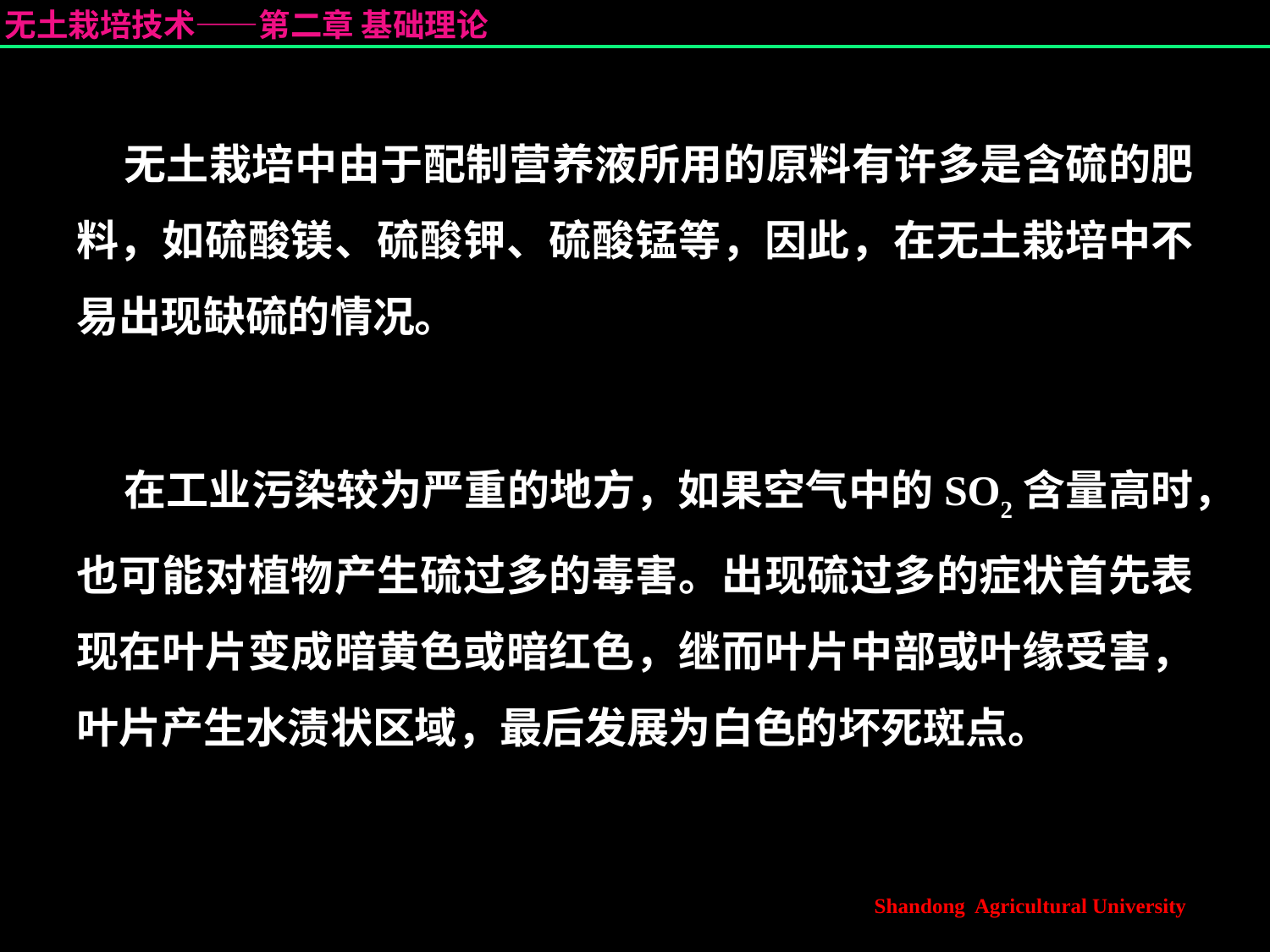

无土栽培中由于配制营养液所用的原料有许多是含硫的肥料，如硫酸镁、硫酸钾、硫酸锰等，因此，在无土栽培中不易出现缺硫的情况。

在工业污染较为严重的地方，如果空气中的SO2含量高时，也可能对植物产生硫过多的毒害。出现硫过多的症状首先表现在叶片变成暗黄色或暗红色，继而叶片中部或叶缘受害，叶片产生水渍状区域，最后发展为白色的坏死斑点。